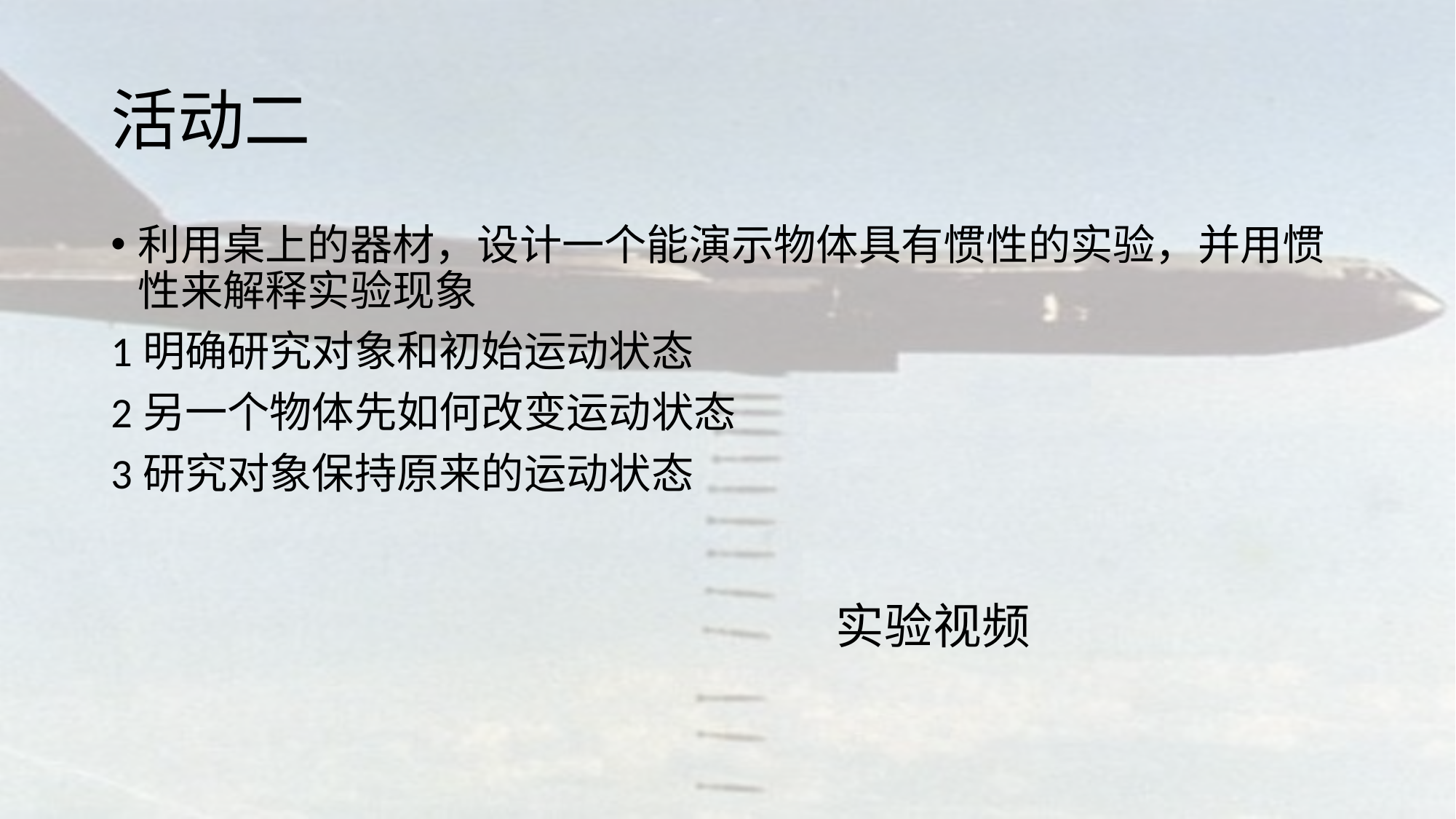

# 活动二
利用桌上的器材，设计一个能演示物体具有惯性的实验，并用惯性来解释实验现象
1明确研究对象和初始运动状态
2另一个物体先如何改变运动状态
3研究对象保持原来的运动状态

实验视频